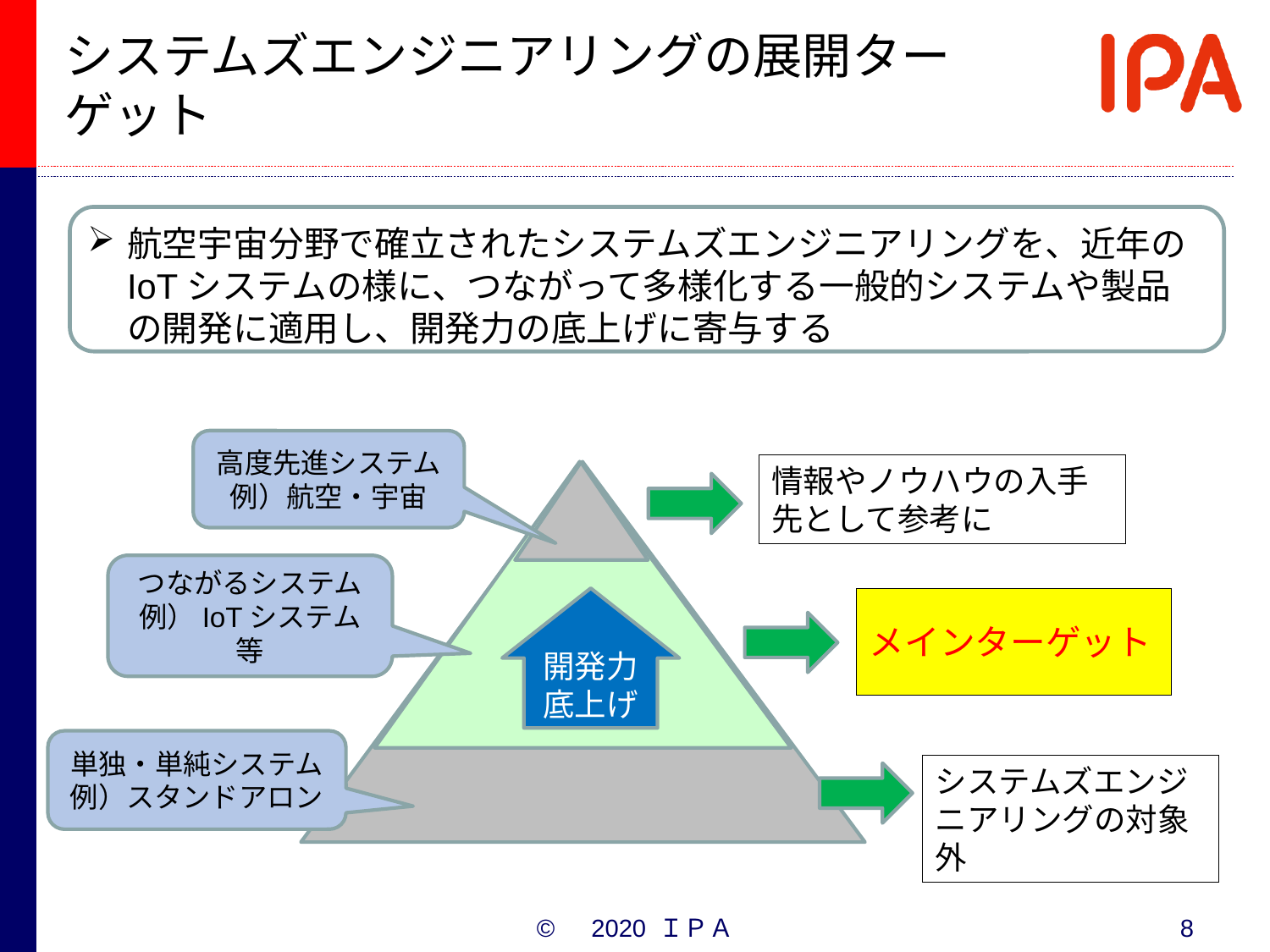

# システムズエンジニアリングの展開ターゲット

航空宇宙分野で確立されたシステムズエンジニアリングを、近年のIoTシステムの様に、つながって多様化する一般的システムや製品の開発に適用し、開発力の底上げに寄与する
高度先進システム
例）航空・宇宙
情報やノウハウの入手先として参考に

つながるシステム
例）IoTシステム等
開発力底上げ
メインターゲット

単独・単純システム
例）スタンドアロン
システムズエンジニアリングの対象外

©　2020 ＩＰＡ
8